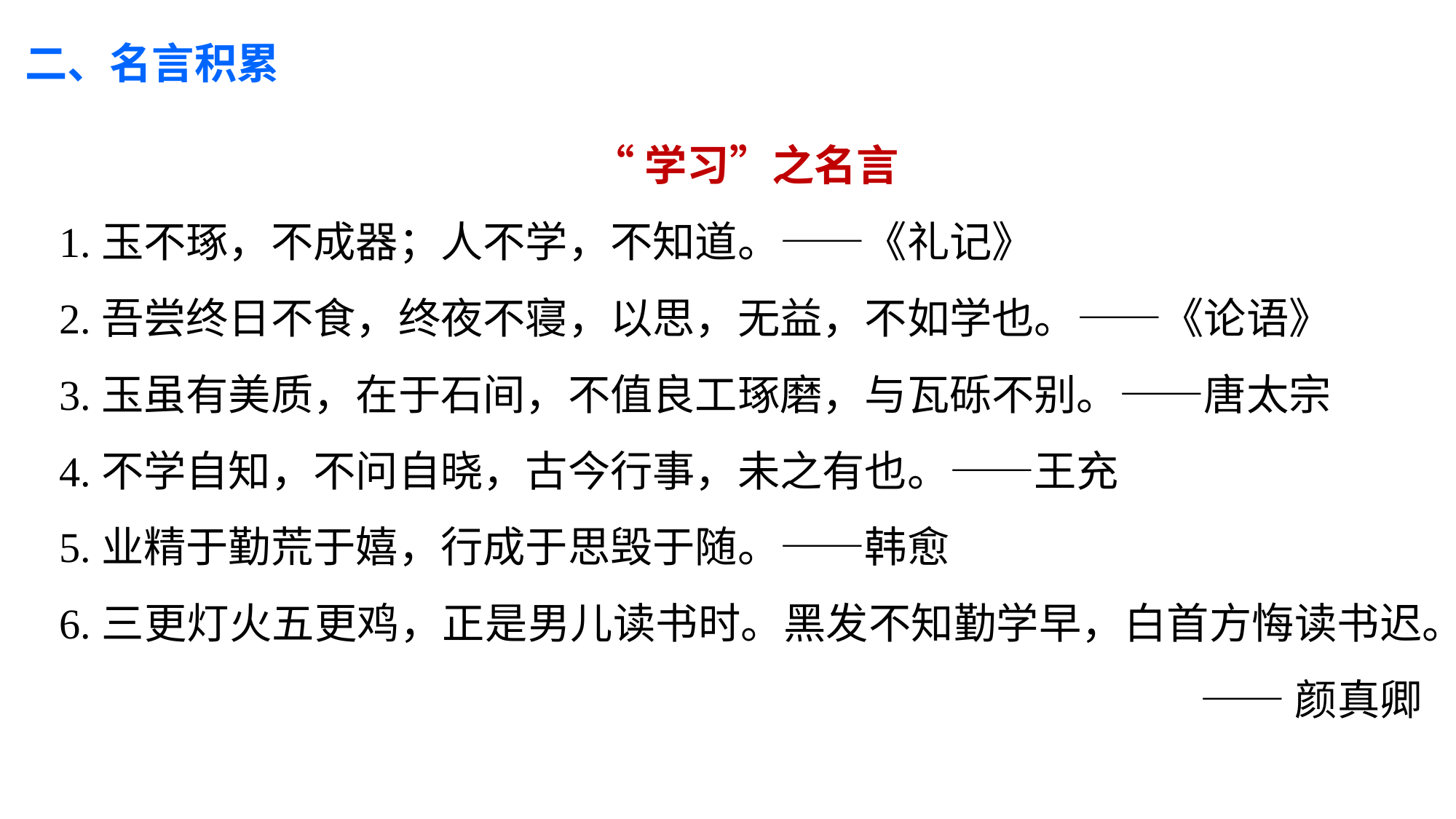

二、名言积累
 “学习”之名言
1.玉不琢，不成器；人不学，不知道。——《礼记》
2.吾尝终日不食，终夜不寝，以思，无益，不如学也。——《论语》
3.玉虽有美质，在于石间，不值良工琢磨，与瓦砾不别。——唐太宗
4.不学自知，不问自晓，古今行事，未之有也。——王充
5.业精于勤荒于嬉，行成于思毁于随。——韩愈
6.三更灯火五更鸡，正是男儿读书时。黑发不知勤学早，白首方悔读书迟。
——颜真卿